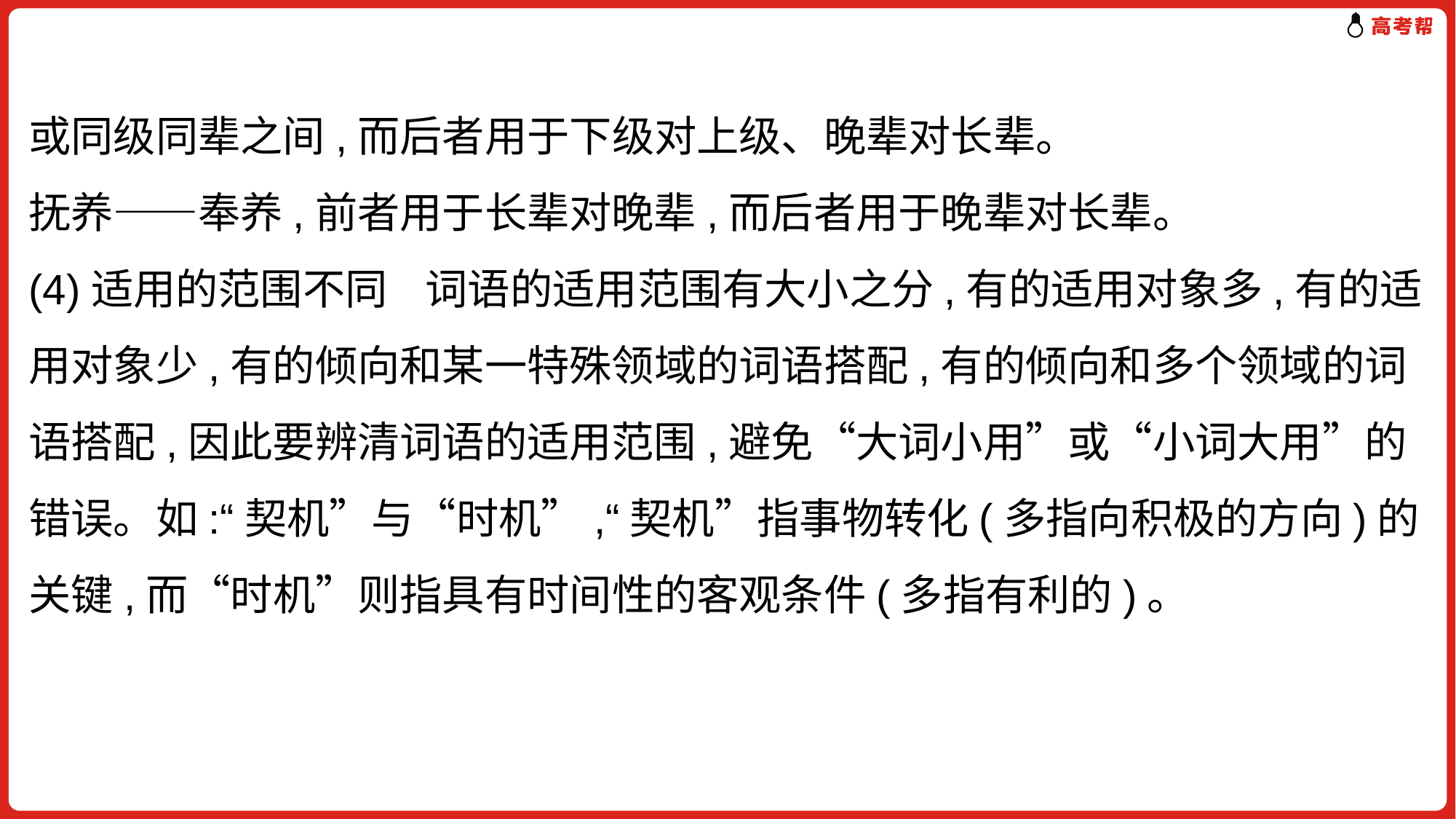

或同级同辈之间,而后者用于下级对上级、晚辈对长辈。
抚养——奉养,前者用于长辈对晚辈,而后者用于晚辈对长辈。
(4)适用的范围不同    词语的适用范围有大小之分,有的适用对象多,有的适用对象少,有的倾向和某一特殊领域的词语搭配,有的倾向和多个领域的词语搭配,因此要辨清词语的适用范围,避免“大词小用”或“小词大用”的错误。如:“契机”与“时机”,“契机”指事物转化(多指向积极的方向)的关键,而“时机”则指具有时间性的客观条件(多指有利的)。